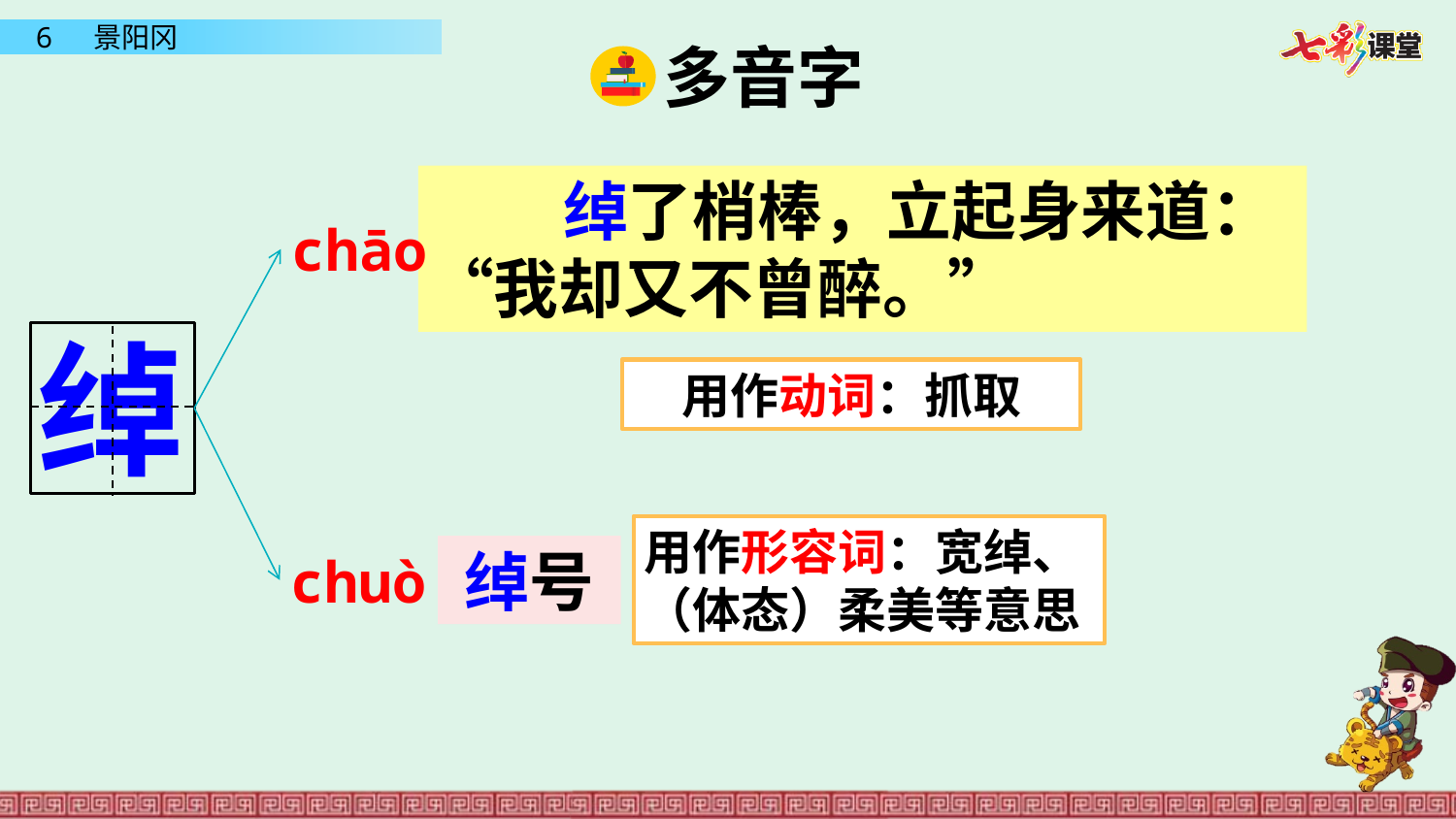

多音字

        绰了梢棒，立起身来道：“我却又不曾醉。”
chāo
绰

用作动词：抓取
chuò
用作形容词：宽绰、（体态）柔美等意思
绰号